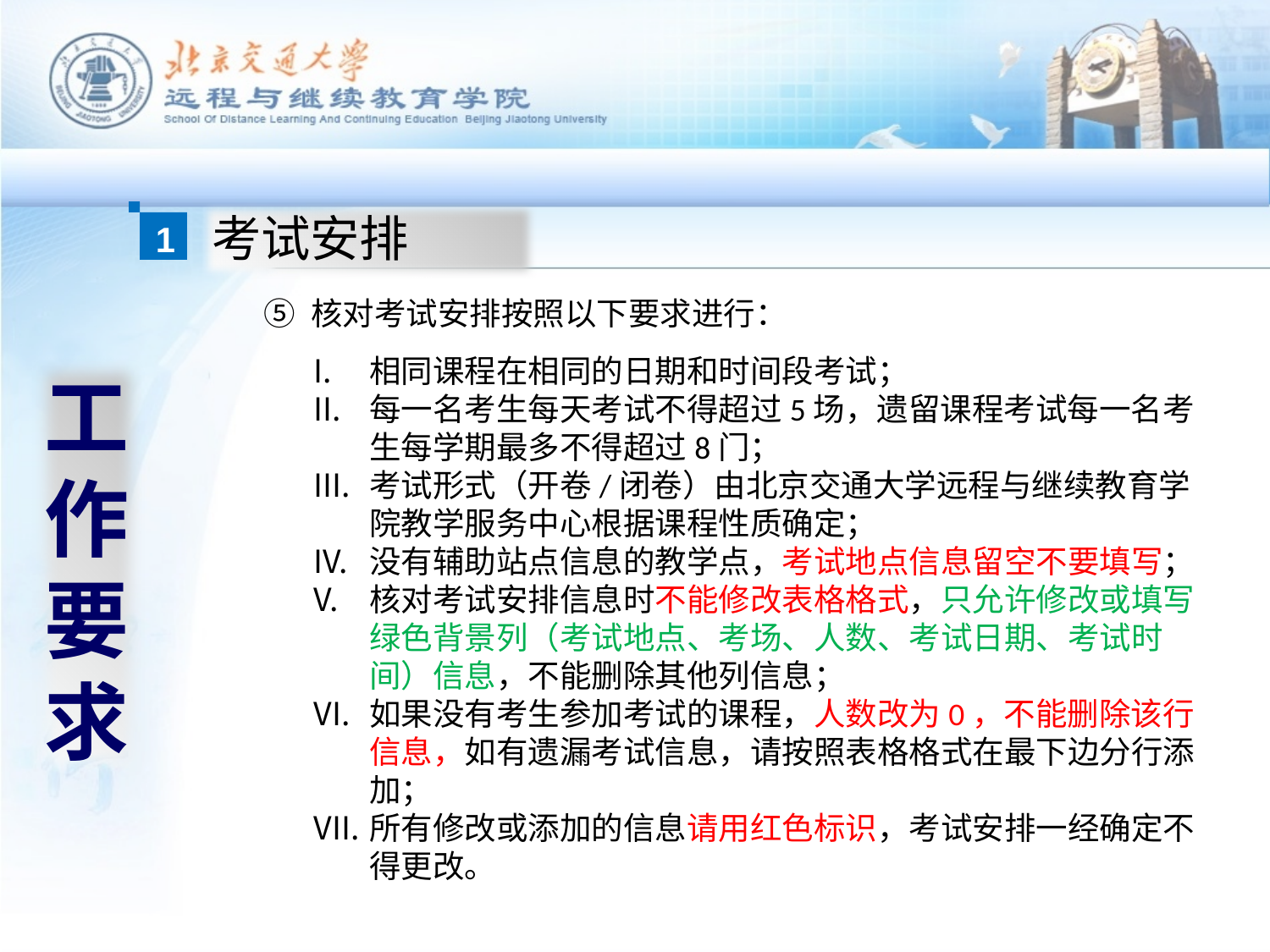

1
考试安排
核对考试安排按照以下要求进行：
相同课程在相同的日期和时间段考试；
每一名考生每天考试不得超过5场，遗留课程考试每一名考生每学期最多不得超过8门；
考试形式（开卷/闭卷）由北京交通大学远程与继续教育学院教学服务中心根据课程性质确定；
没有辅助站点信息的教学点，考试地点信息留空不要填写；
核对考试安排信息时不能修改表格格式，只允许修改或填写绿色背景列（考试地点、考场、人数、考试日期、考试时间）信息，不能删除其他列信息；
如果没有考生参加考试的课程，人数改为0，不能删除该行信息，如有遗漏考试信息，请按照表格格式在最下边分行添加；
所有修改或添加的信息请用红色标识，考试安排一经确定不得更改。
工作要求